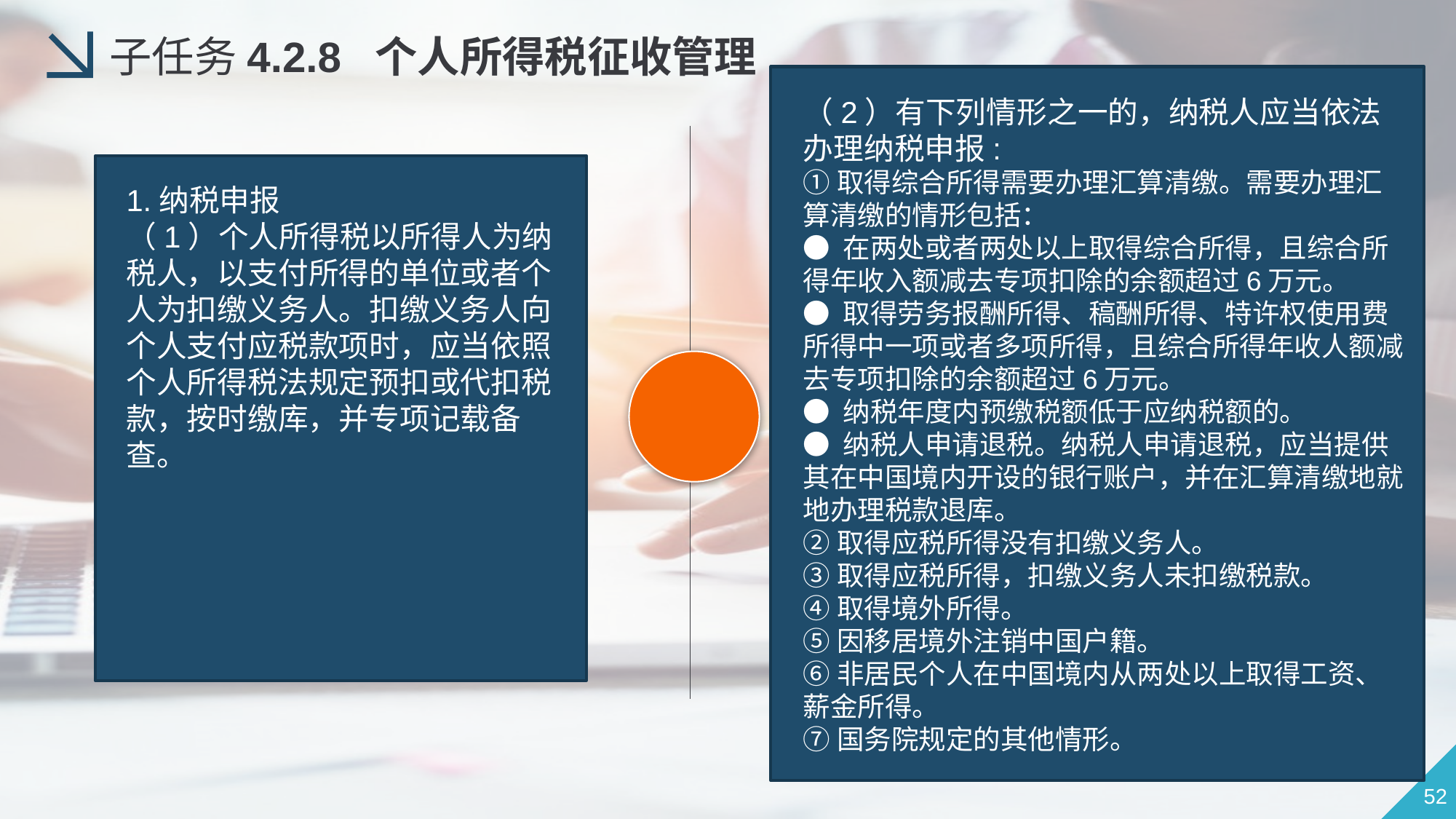

子任务4.2.8  个人所得税征收管理

（2）有下列情形之一的，纳税人应当依法办理纳税申报:
①取得综合所得需要办理汇算清缴。需要办理汇算清缴的情形包括：
● 在两处或者两处以上取得综合所得，且综合所得年收入额减去专项扣除的余额超过6万元。
● 取得劳务报酬所得、稿酬所得、特许权使用费所得中一项或者多项所得，且综合所得年收人额减去专项扣除的余额超过6万元。
● 纳税年度内预缴税额低于应纳税额的。
● 纳税人申请退税。纳税人申请退税，应当提供其在中国境内开设的银行账户，并在汇算清缴地就地办理税款退库。
②取得应税所得没有扣缴义务人。
③取得应税所得，扣缴义务人未扣缴税款。
④取得境外所得。
⑤因移居境外注销中国户籍。
⑥非居民个人在中国境内从两处以上取得工资、薪金所得。
⑦国务院规定的其他情形。

1.纳税申报
（1）个人所得税以所得人为纳税人，以支付所得的单位或者个人为扣缴义务人。扣缴义务人向个人支付应税款项时，应当依照个人所得税法规定预扣或代扣税款，按时缴库，并专项记载备查。